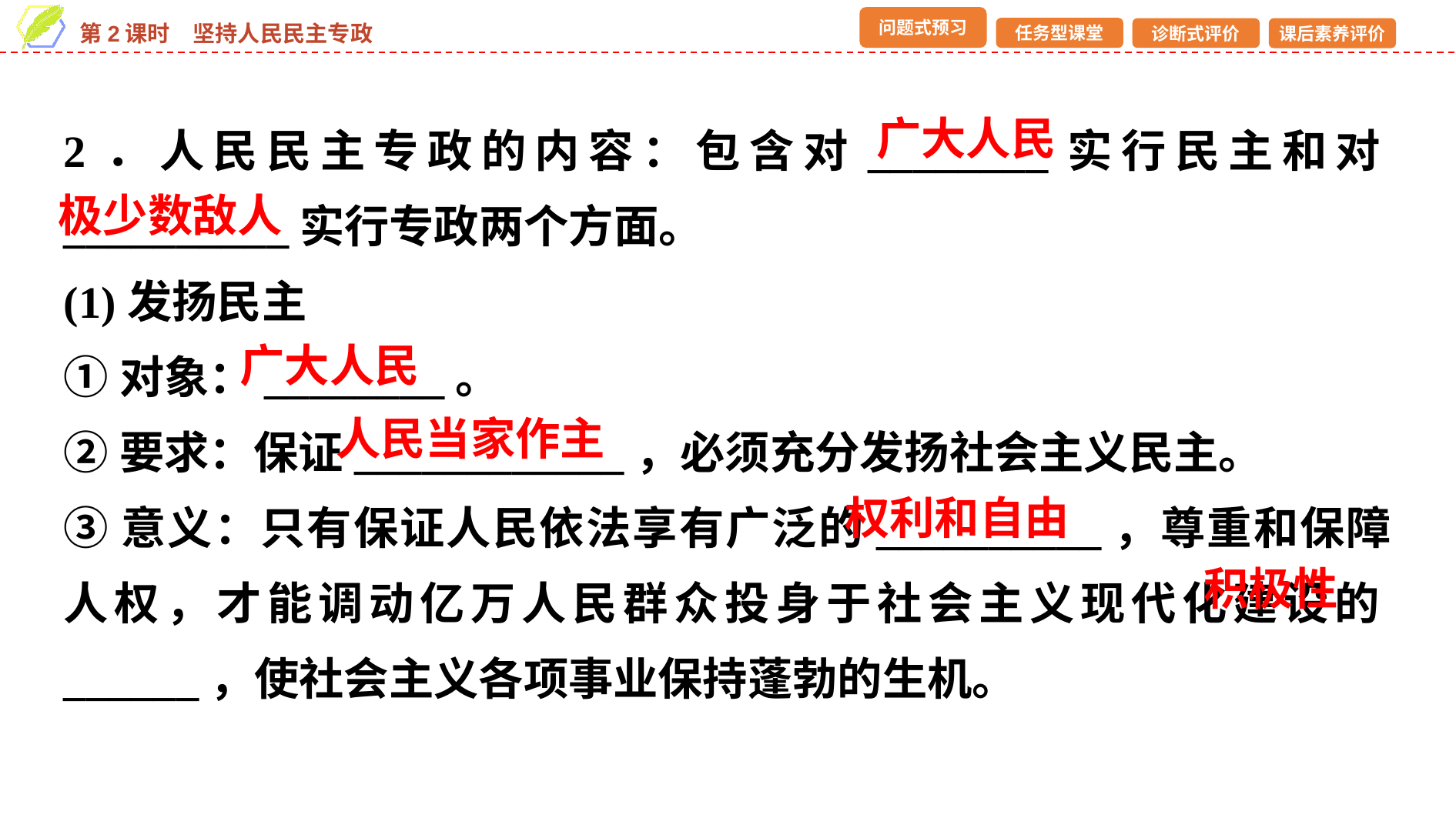

2．人民民主专政的内容：包含对________实行民主和对__________实行专政两个方面。
(1)发扬民主
①对象：________。
②要求：保证____________，必须充分发扬社会主义民主。
③意义：只有保证人民依法享有广泛的__________，尊重和保障人权，才能调动亿万人民群众投身于社会主义现代化建设的______，使社会主义各项事业保持蓬勃的生机。
广大人民
极少数敌人
广大人民
人民当家作主
权利和自由
积极性